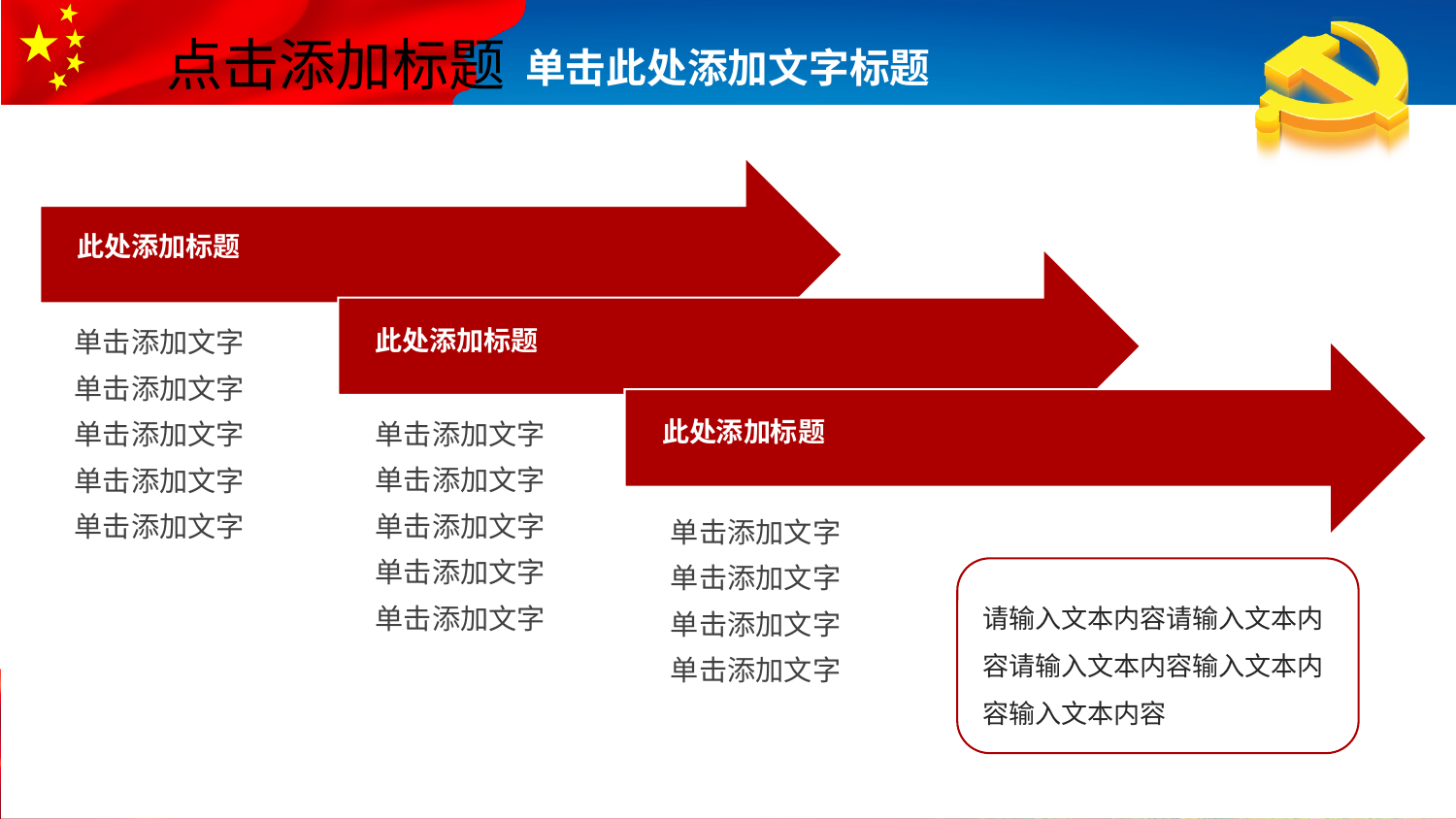

点击添加标题

此处添加标题

此处添加标题
单击添加文字
单击添加文字
单击添加文字
单击添加文字
单击添加文字

此处添加标题
单击添加文字
单击添加文字
单击添加文字
单击添加文字
单击添加文字
单击添加文字
单击添加文字
单击添加文字
单击添加文字

请输入文本内容请输入文本内容请输入文本内容输入文本内容输入文本内容